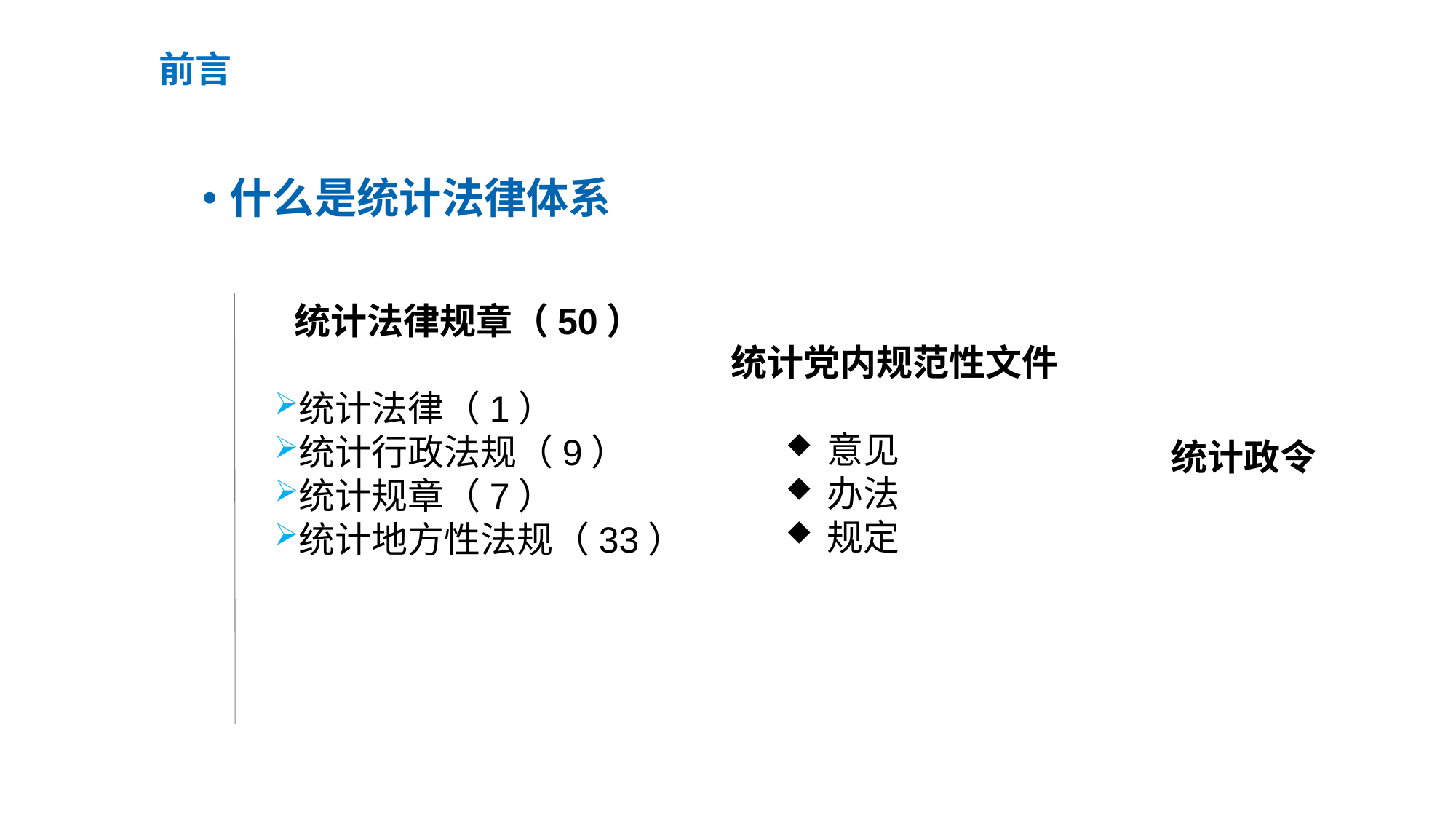

前言
什么是统计法律体系

        统计法律规章（50）

统计法律（1）
统计行政法规（9）
统计规章（7）
统计地方性法规（33）

统计党内规范性文件

意见
办法
规定

统计政令